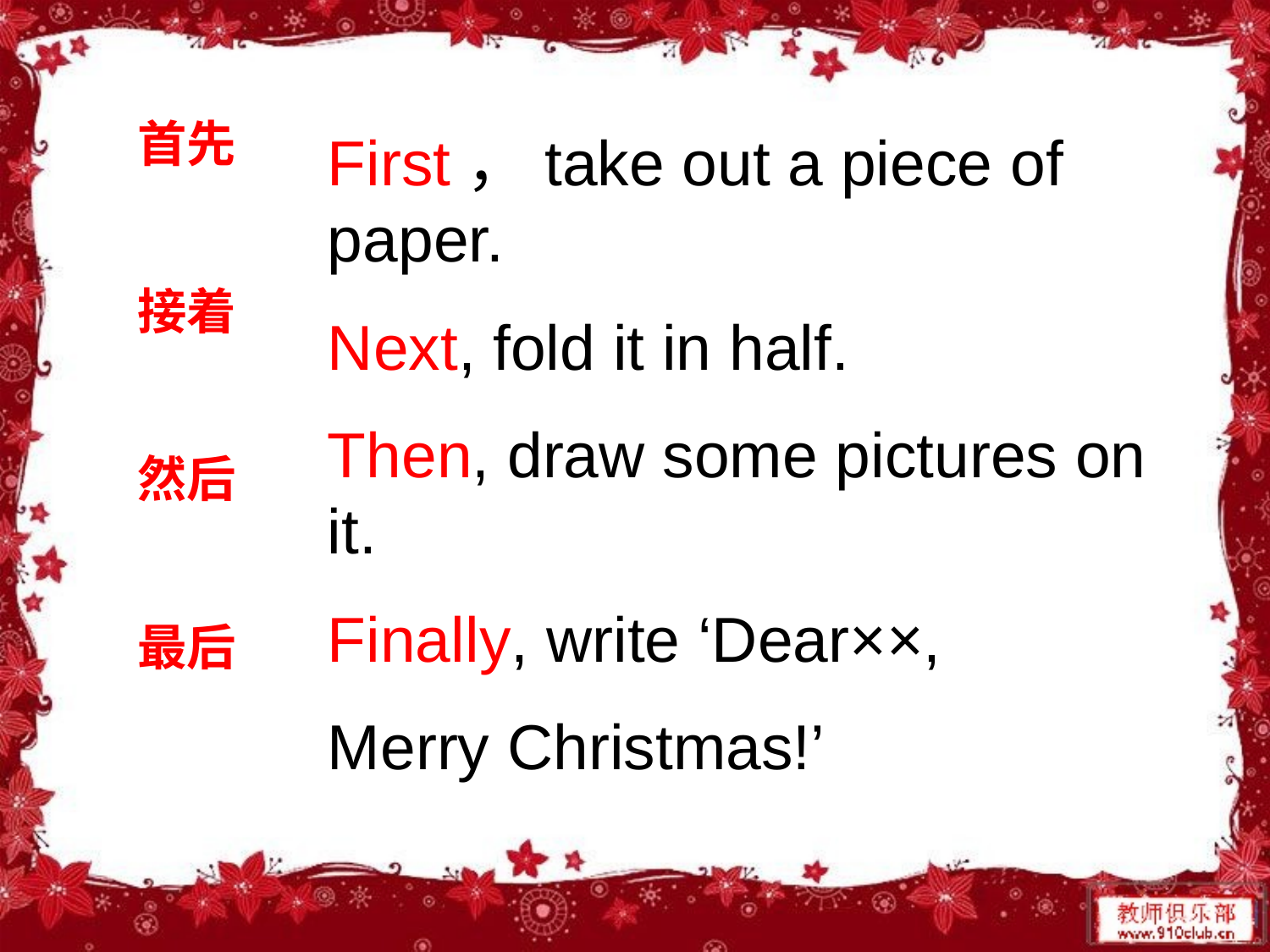

首先

接着

然后

最后
First，take out a piece of paper.
Next, fold it in half.
Then, draw some pictures on it.
Finally, write ‘Dear××,
Merry Christmas!’